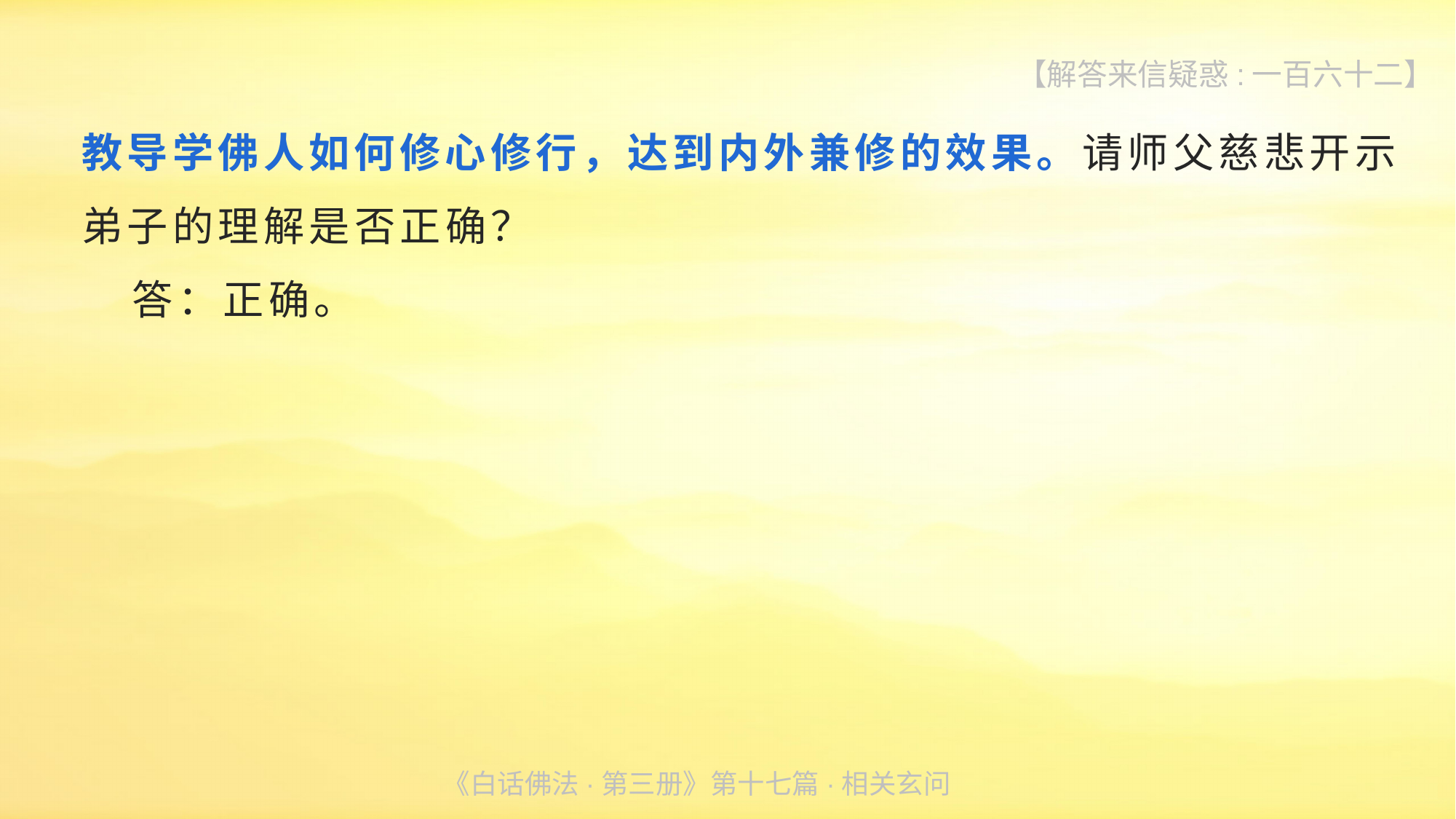

【解答来信疑惑:一百六十二】
教导学佛人如何修心修行，达到内外兼修的效果。请师父慈悲开示弟子的理解是否正确？
   答：正确。
《白话佛法·第三册》第十七篇·相关玄问